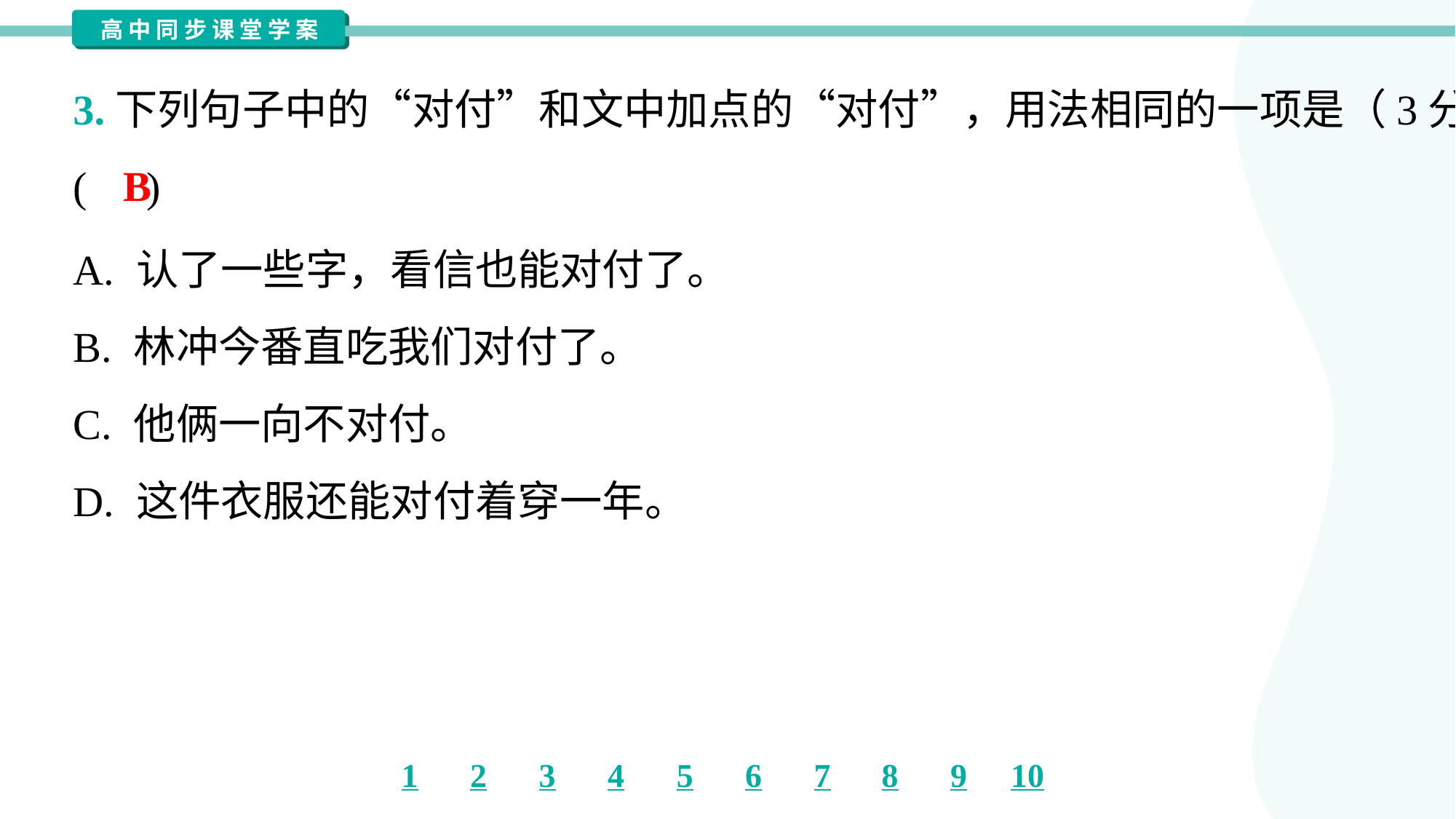

3.下列句子中的“对付”和文中加点的“对付”，用法相同的一项是（3分）
(     )
B
A. 认了一些字，看信也能对付了。
B. 林冲今番直吃我们对付了。
C. 他俩一向不对付。
D. 这件衣服还能对付着穿一年。